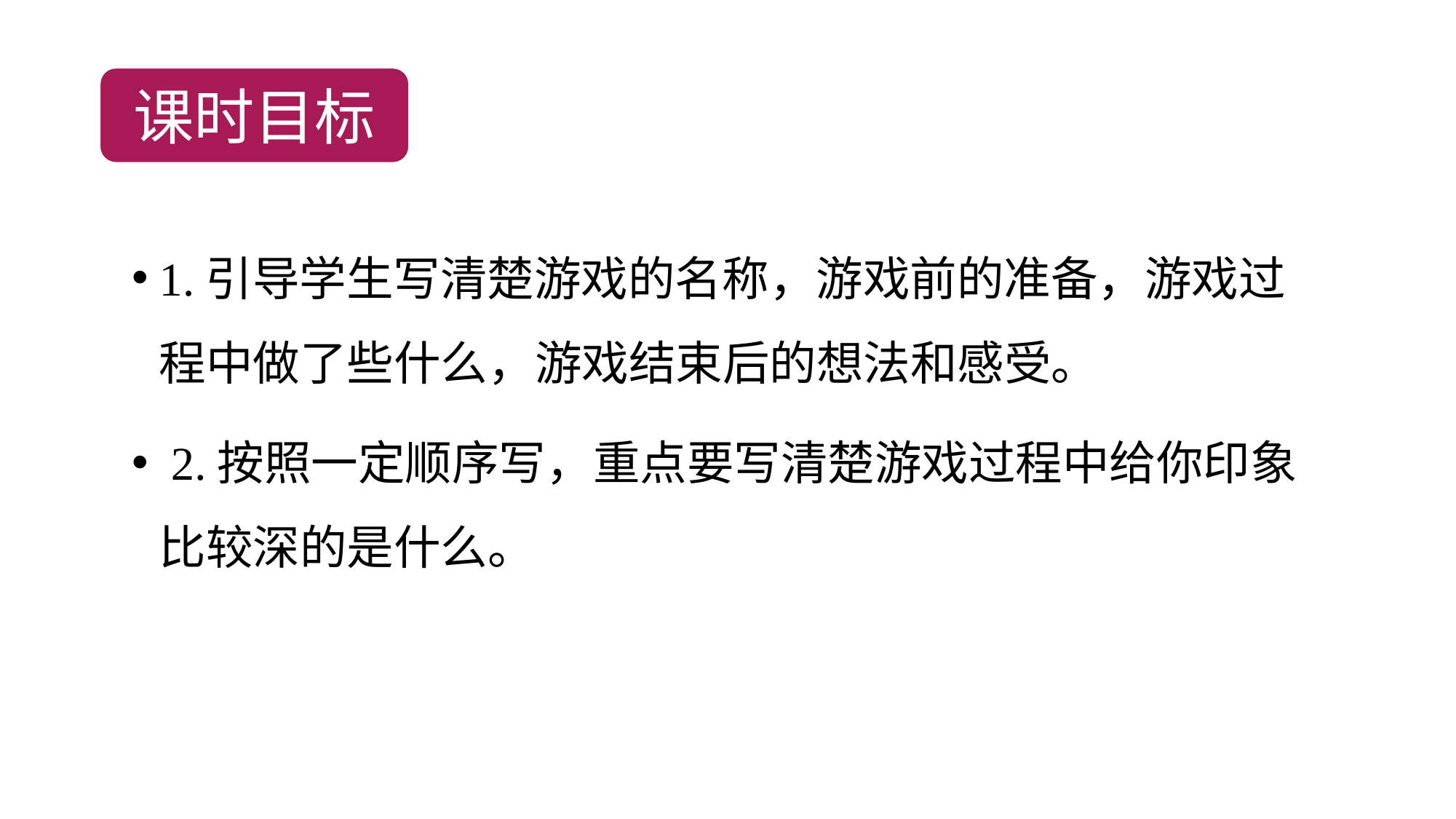

课时目标
1.引导学生写清楚游戏的名称，游戏前的准备，游戏过程中做了些什么，游戏结束后的想法和感受。
 2.按照一定顺序写，重点要写清楚游戏过程中给你印象比较深的是什么。